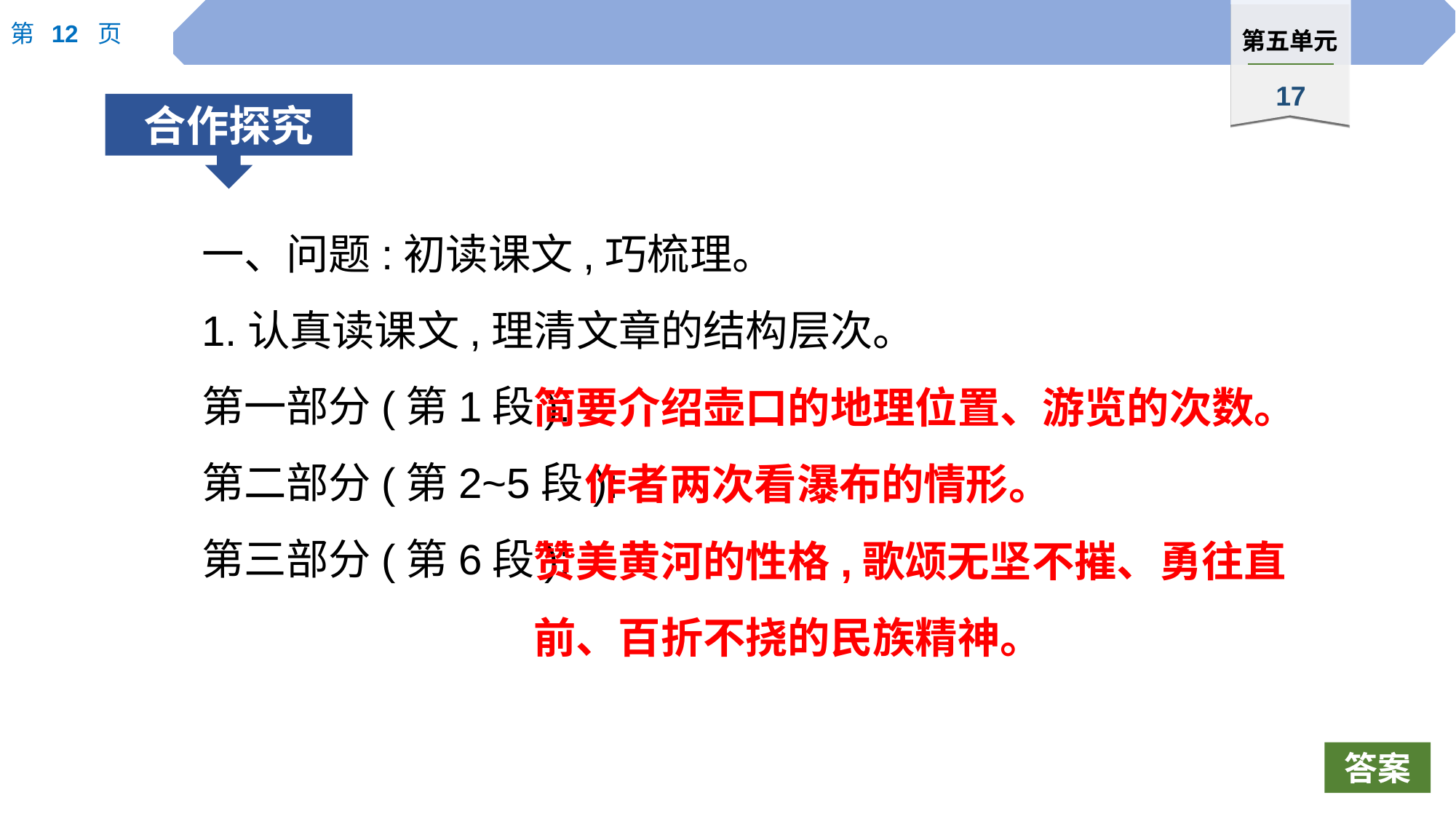

一、问题:初读课文,巧梳理。
1.认真读课文,理清文章的结构层次。
第一部分(第1段):
第二部分(第2~5段):
第三部分(第6段):
简要介绍壶口的地理位置、游览的次数。
作者两次看瀑布的情形。
赞美黄河的性格,歌颂无坚不摧、勇往直前、百折不挠的民族精神。
答案